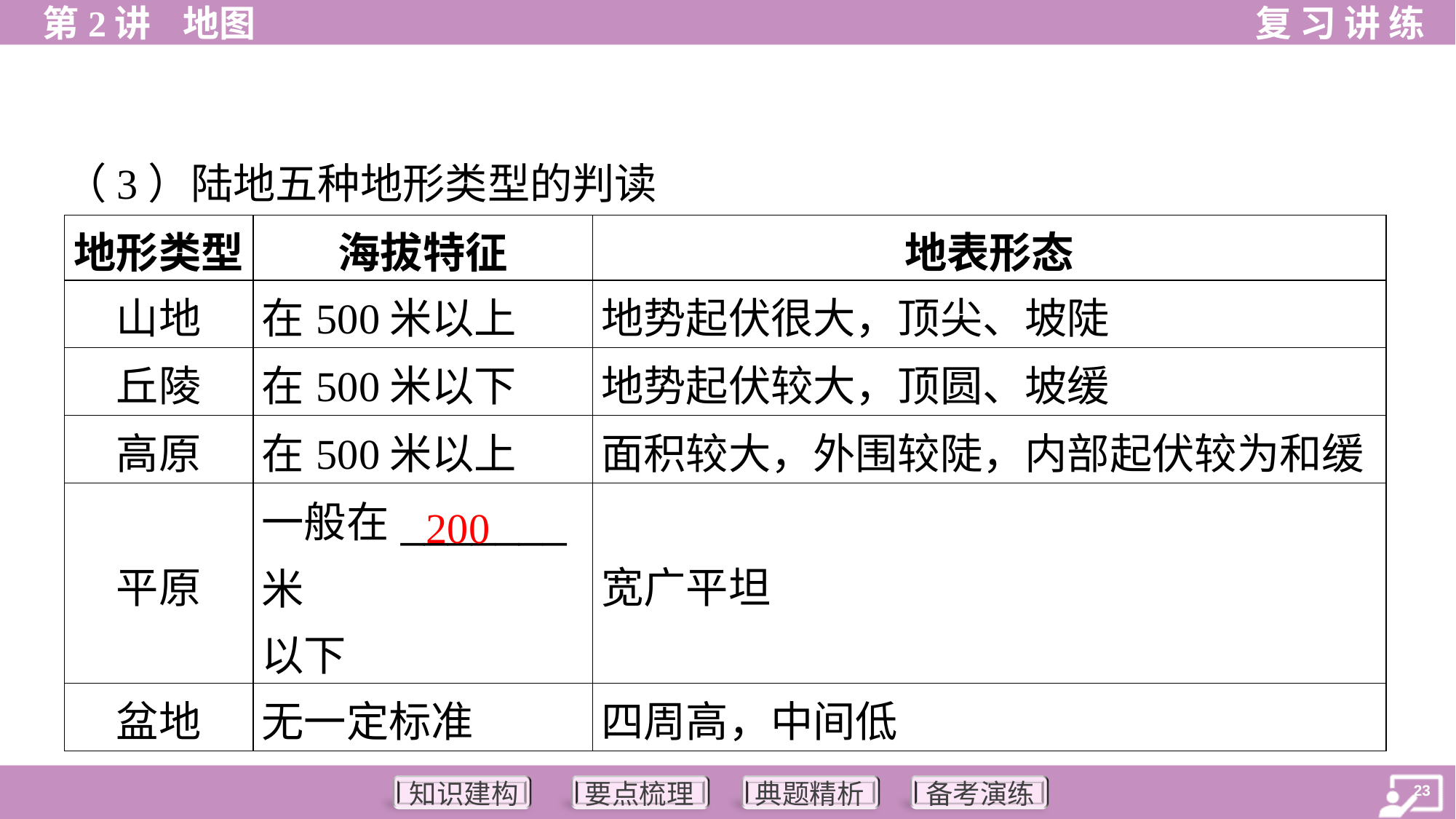

（3）陆地五种地形类型的判读
| 地形类型 | 海拔特征 | 地表形态 |
| --- | --- | --- |
| 山地 | 在500米以上 | 地势起伏很大，顶尖、坡陡 |
| 丘陵 | 在500米以下 | 地势起伏较大，顶圆、坡缓 |
| 高原 | 在500米以上 | 面积较大，外围较陡，内部起伏较为和缓 |
| 平原 | 一般在\_\_\_\_\_\_\_米 以下 | 宽广平坦 |
| 盆地 | 无一定标准 | 四周高，中间低 |
200